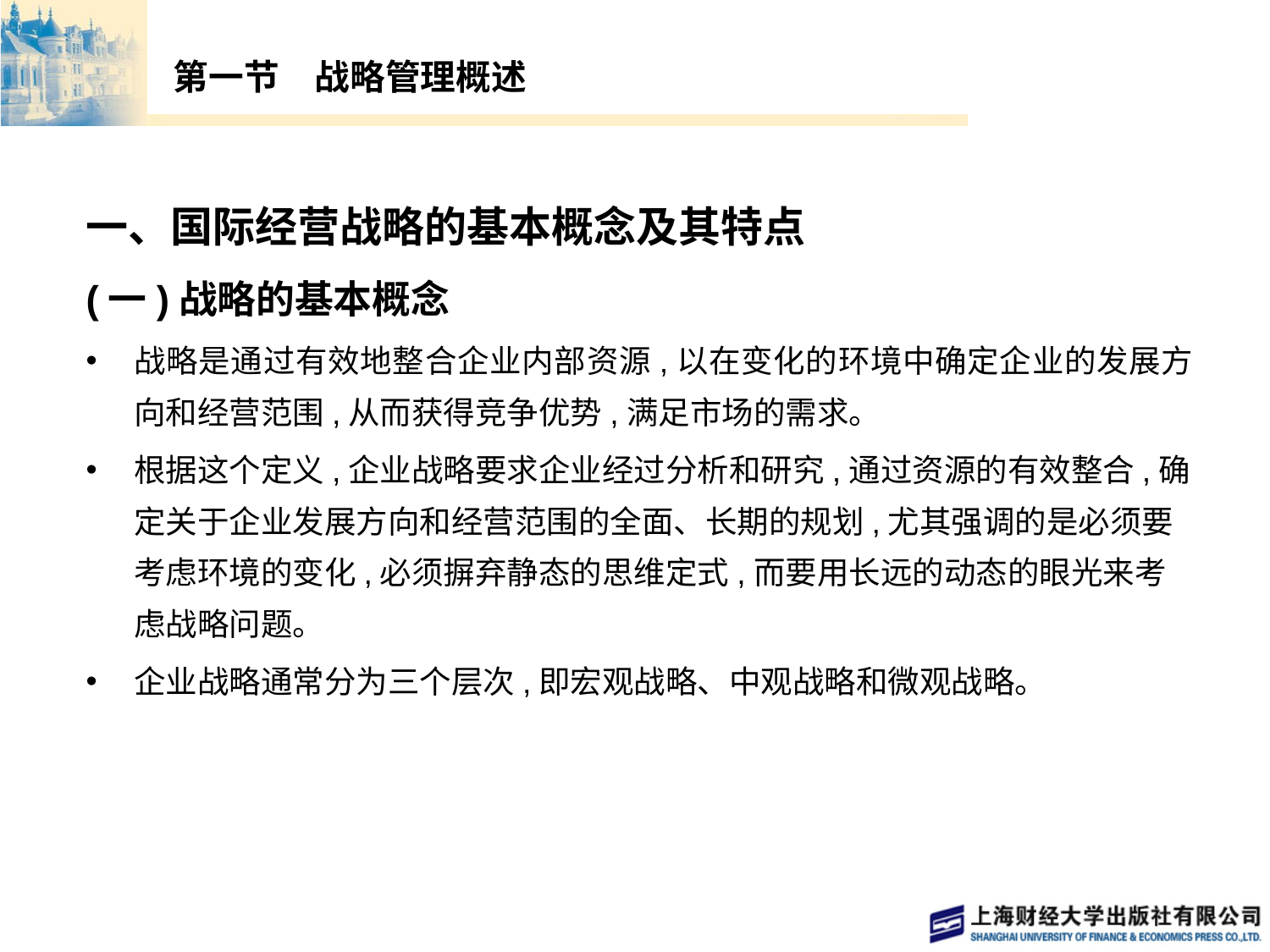

# 第一节　战略管理概述
一、国际经营战略的基本概念及其特点
(一)战略的基本概念
战略是通过有效地整合企业内部资源,以在变化的环境中确定企业的发展方向和经营范围,从而获得竞争优势,满足市场的需求。
根据这个定义,企业战略要求企业经过分析和研究,通过资源的有效整合,确定关于企业发展方向和经营范围的全面、长期的规划,尤其强调的是必须要考虑环境的变化,必须摒弃静态的思维定式,而要用长远的动态的眼光来考虑战略问题。
企业战略通常分为三个层次,即宏观战略、中观战略和微观战略。